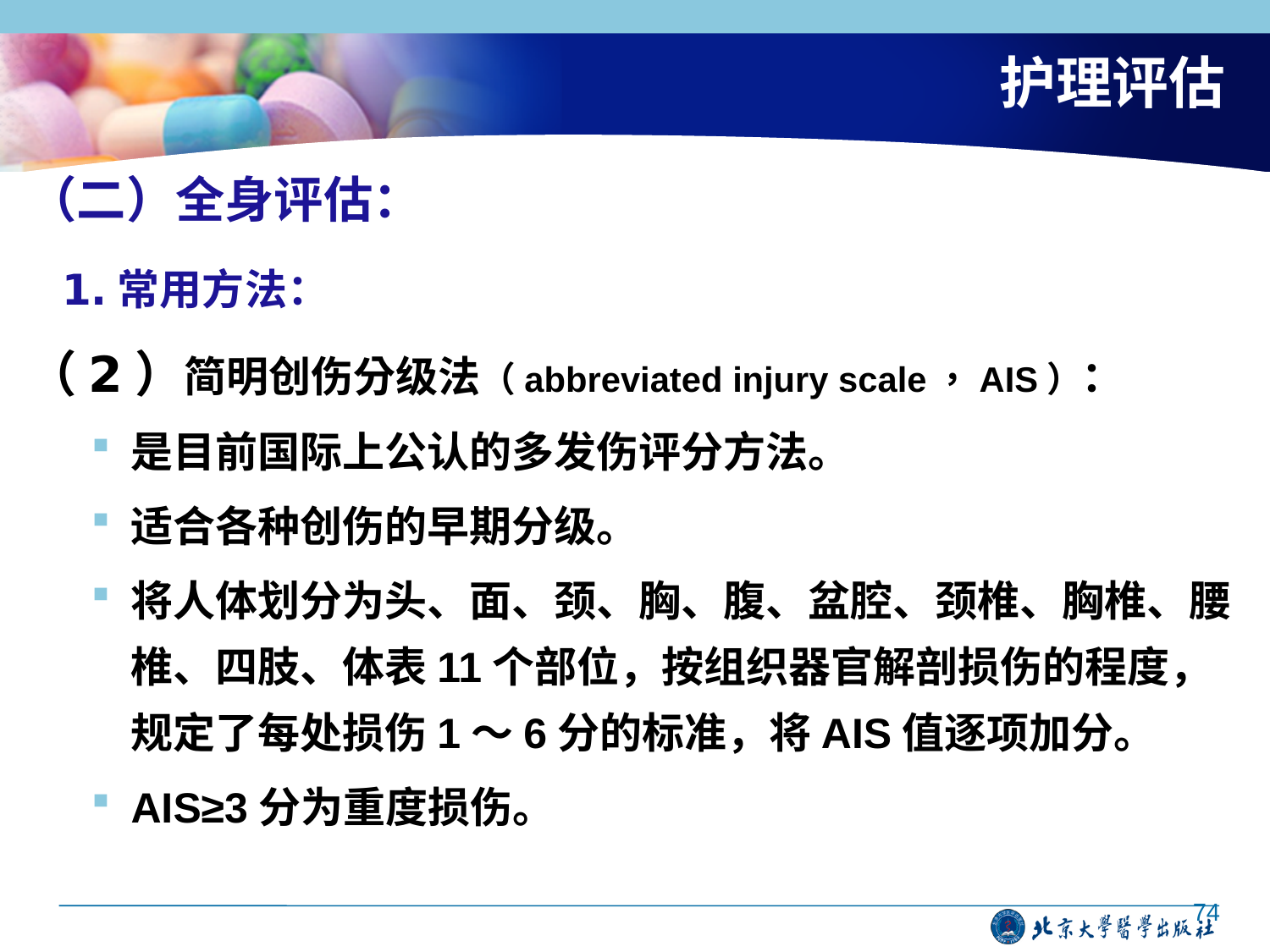

# 护理评估
（二）全身评估：
  1.常用方法：
（2）简明创伤分级法（abbreviated injury scale，AIS）：
是目前国际上公认的多发伤评分方法。
适合各种创伤的早期分级。
将人体划分为头、面、颈、胸、腹、盆腔、颈椎、胸椎、腰椎、四肢、体表11个部位，按组织器官解剖损伤的程度，规定了每处损伤1～6分的标准，将AIS值逐项加分。
AIS≥3分为重度损伤。
74